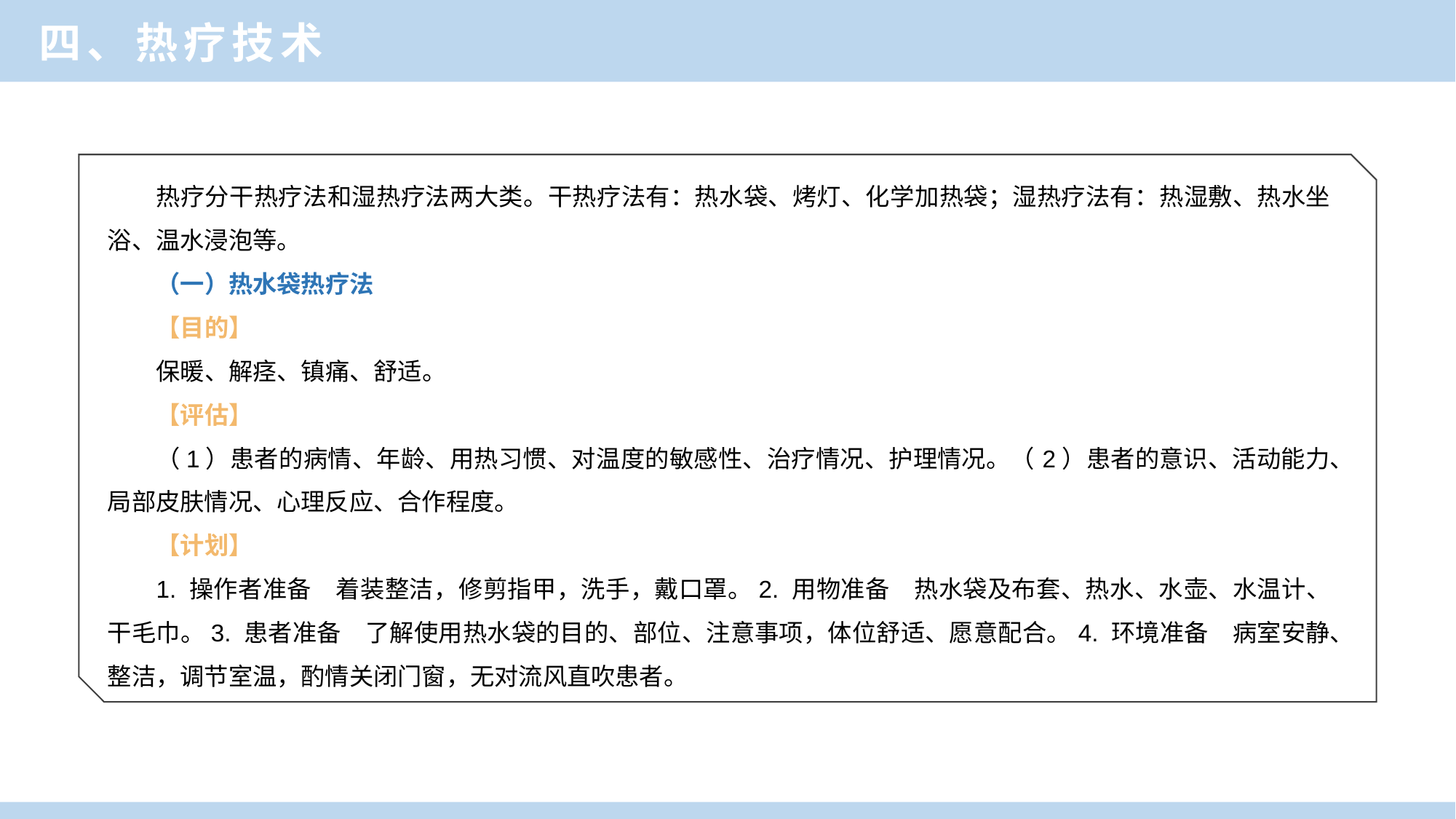

四、热疗技术

热疗分干热疗法和湿热疗法两大类。干热疗法有：热水袋、烤灯、化学加热袋；湿热疗法有：热湿敷、热水坐浴、温水浸泡等。
（一）热水袋热疗法
【目的】
保暖、解痉、镇痛、舒适。
【评估】
（1）患者的病情、年龄、用热习惯、对温度的敏感性、治疗情况、护理情况。（2）患者的意识、活动能力、局部皮肤情况、心理反应、合作程度。
【计划】
1. 操作者准备　着装整洁，修剪指甲，洗手，戴口罩。2. 用物准备　热水袋及布套、热水、水壶、水温计、干毛巾。3. 患者准备　了解使用热水袋的目的、部位、注意事项，体位舒适、愿意配合。4. 环境准备　病室安静、整洁，调节室温，酌情关闭门窗，无对流风直吹患者。